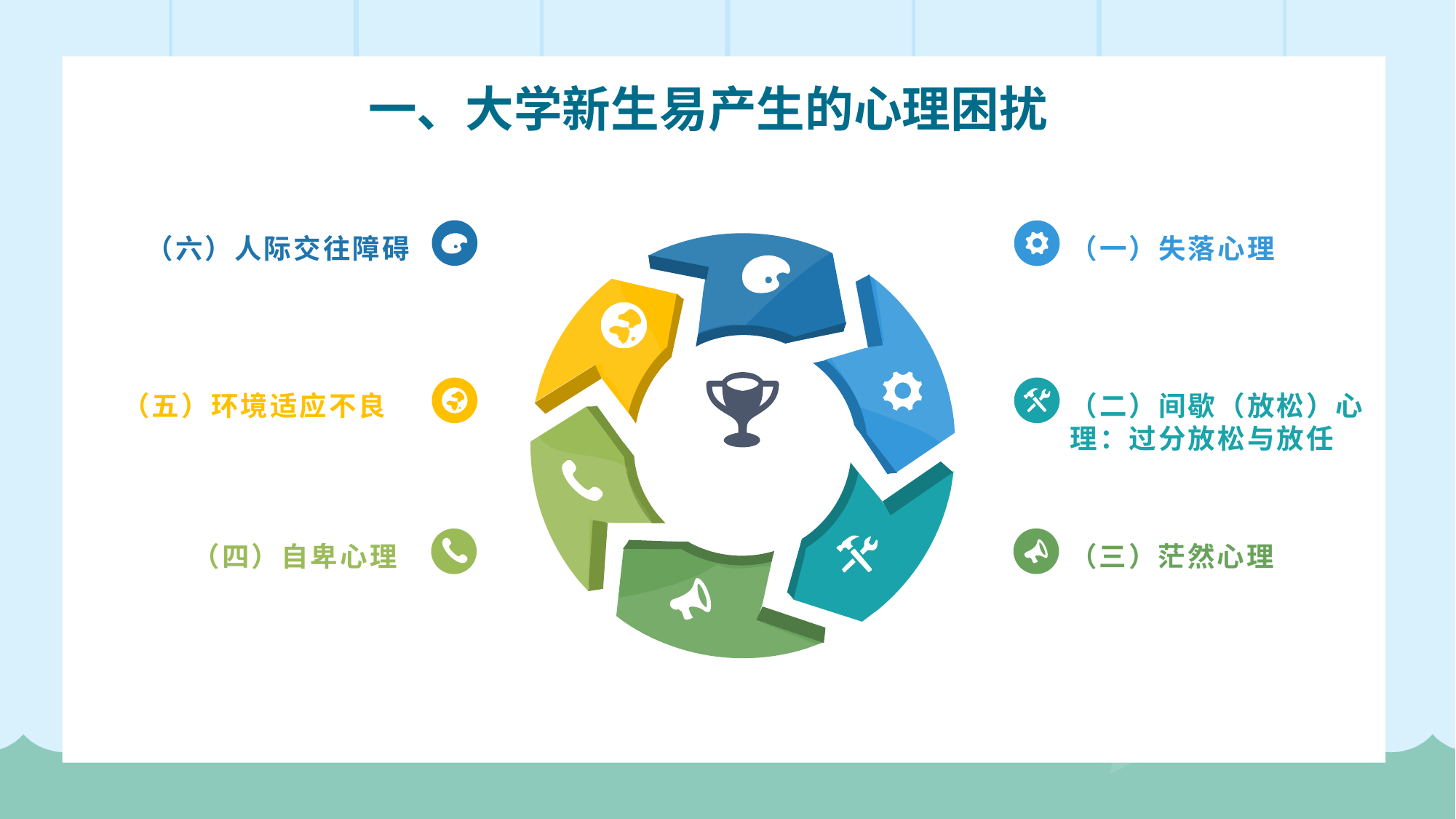

一、大学新生易产生的心理困扰

（六）人际交往障碍
（一）失落心理

（五）环境适应不良
（二）间歇（放松）心理：过分放松与放任

（三）茫然心理
（四）自卑心理